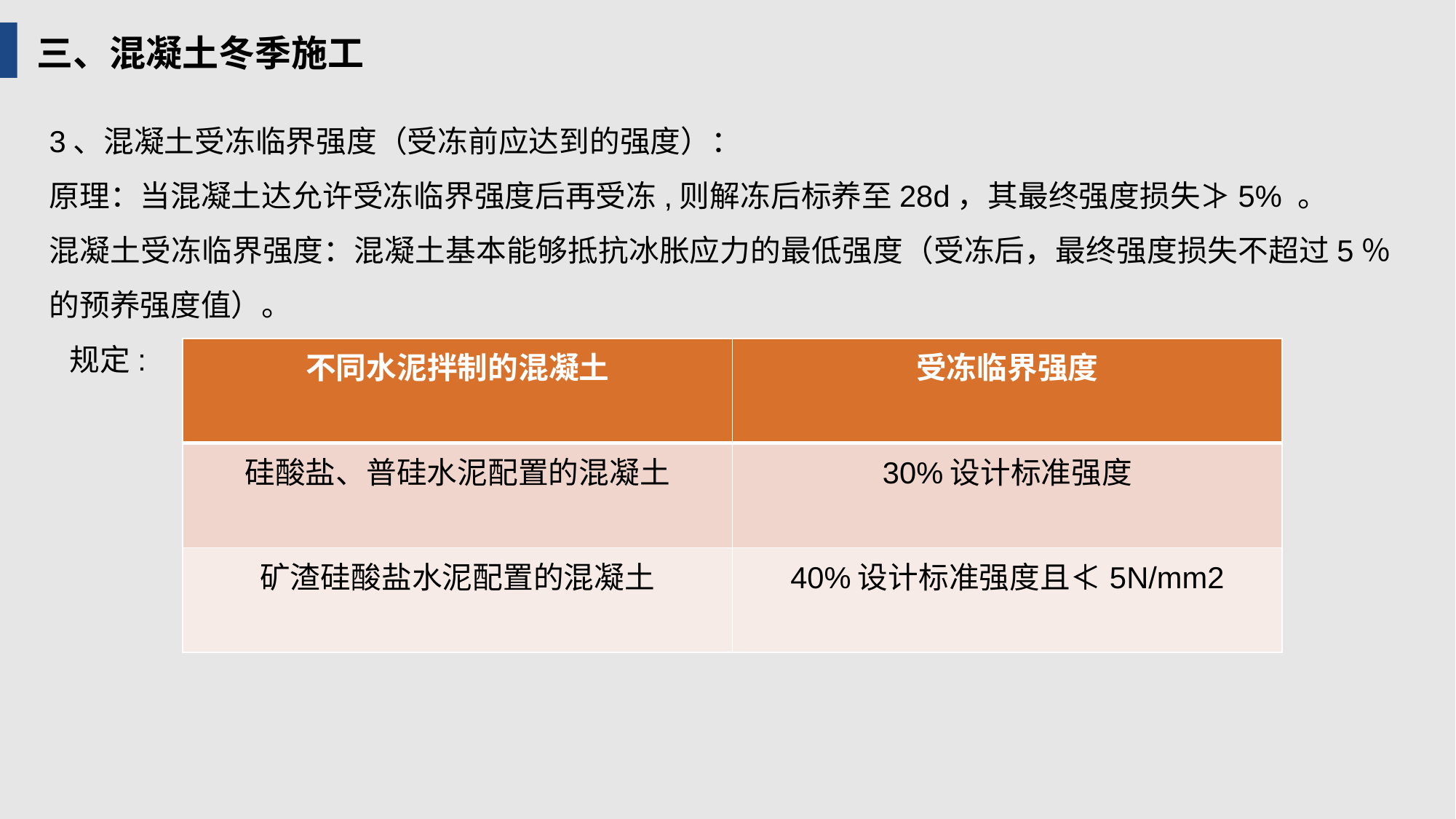

三、混凝土冬季施工
3、混凝土受冻临界强度（受冻前应达到的强度）：
原理：当混凝土达允许受冻临界强度后再受冻,则解冻后标养至28d，其最终强度损失≯5% 。
混凝土受冻临界强度：混凝土基本能够抵抗冰胀应力的最低强度（受冻后，最终强度损失不超过5％的预养强度值）。
  规定:
| 不同水泥拌制的混凝土 | 受冻临界强度 |
| --- | --- |
| 硅酸盐、普硅水泥配置的混凝土 | 30%设计标准强度 |
| 矿渣硅酸盐水泥配置的混凝土 | 40%设计标准强度且≮5N/mm2 |